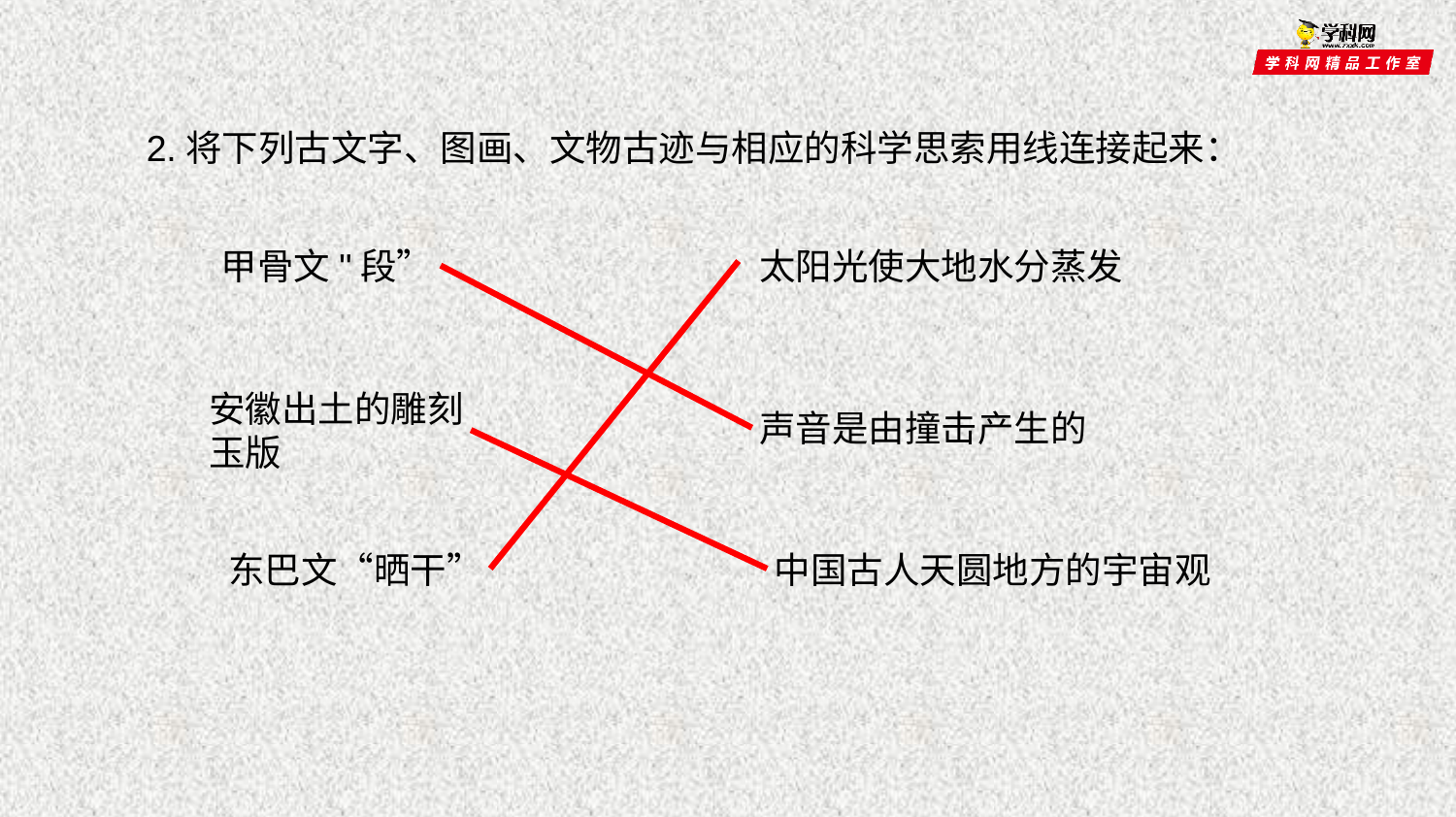

2.将下列古文字、图画、文物古迹与相应的科学思索用线连接起来：
甲骨文"段”
太阳光使大地水分蒸发
安徽出土的雕刻
玉版
声音是由撞击产生的
东巴文“晒干”
中国古人天圆地方的宇宙观